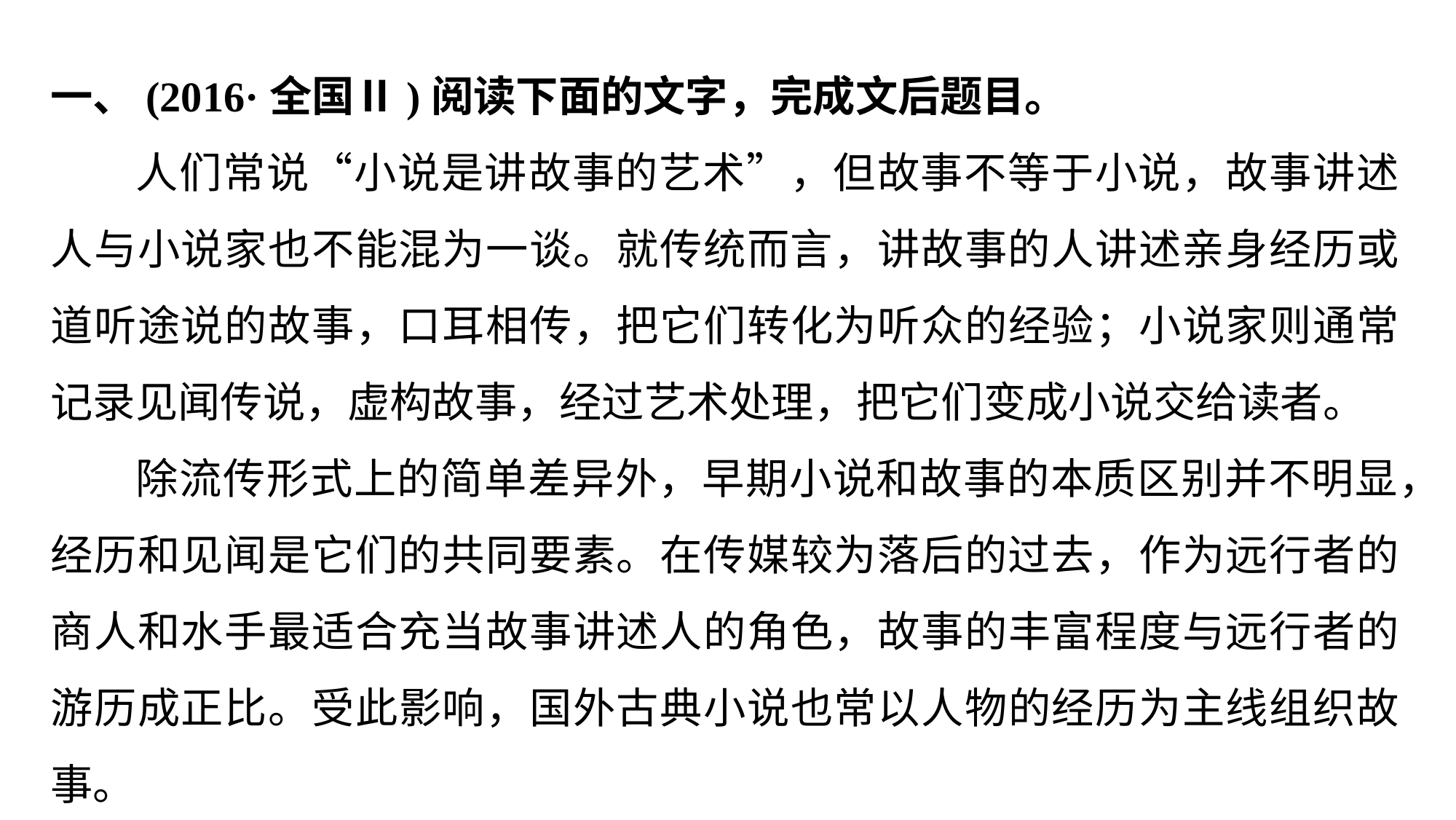

一、(2016·全国Ⅱ)阅读下面的文字，完成文后题目。
人们常说“小说是讲故事的艺术”，但故事不等于小说，故事讲述人与小说家也不能混为一谈。就传统而言，讲故事的人讲述亲身经历或道听途说的故事，口耳相传，把它们转化为听众的经验；小说家则通常记录见闻传说，虚构故事，经过艺术处理，把它们变成小说交给读者。
除流传形式上的简单差异外，早期小说和故事的本质区别并不明显，经历和见闻是它们的共同要素。在传媒较为落后的过去，作为远行者的商人和水手最适合充当故事讲述人的角色，故事的丰富程度与远行者的游历成正比。受此影响，国外古典小说也常以人物的经历为主线组织故事。